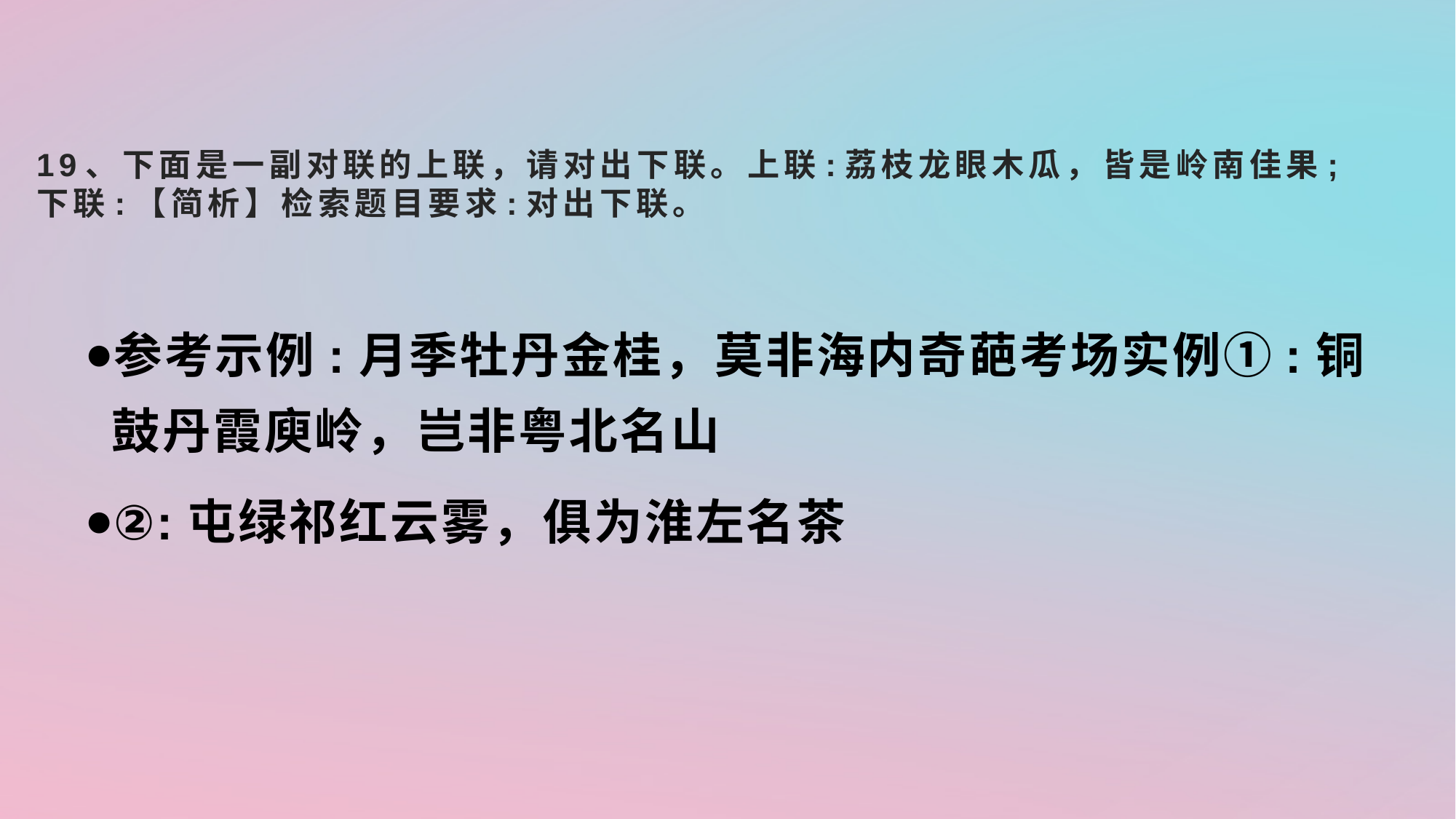

# 19、下面是一副对联的上联，请对出下联。上联:荔枝龙眼木瓜，皆是岭南佳果;下联:【简析】检索题目要求:对出下联。
参考示例:月季牡丹金桂，莫非海内奇葩考场实例①:铜鼓丹霞庾岭，岂非粤北名山
②:屯绿祁红云雾，俱为淮左名茶